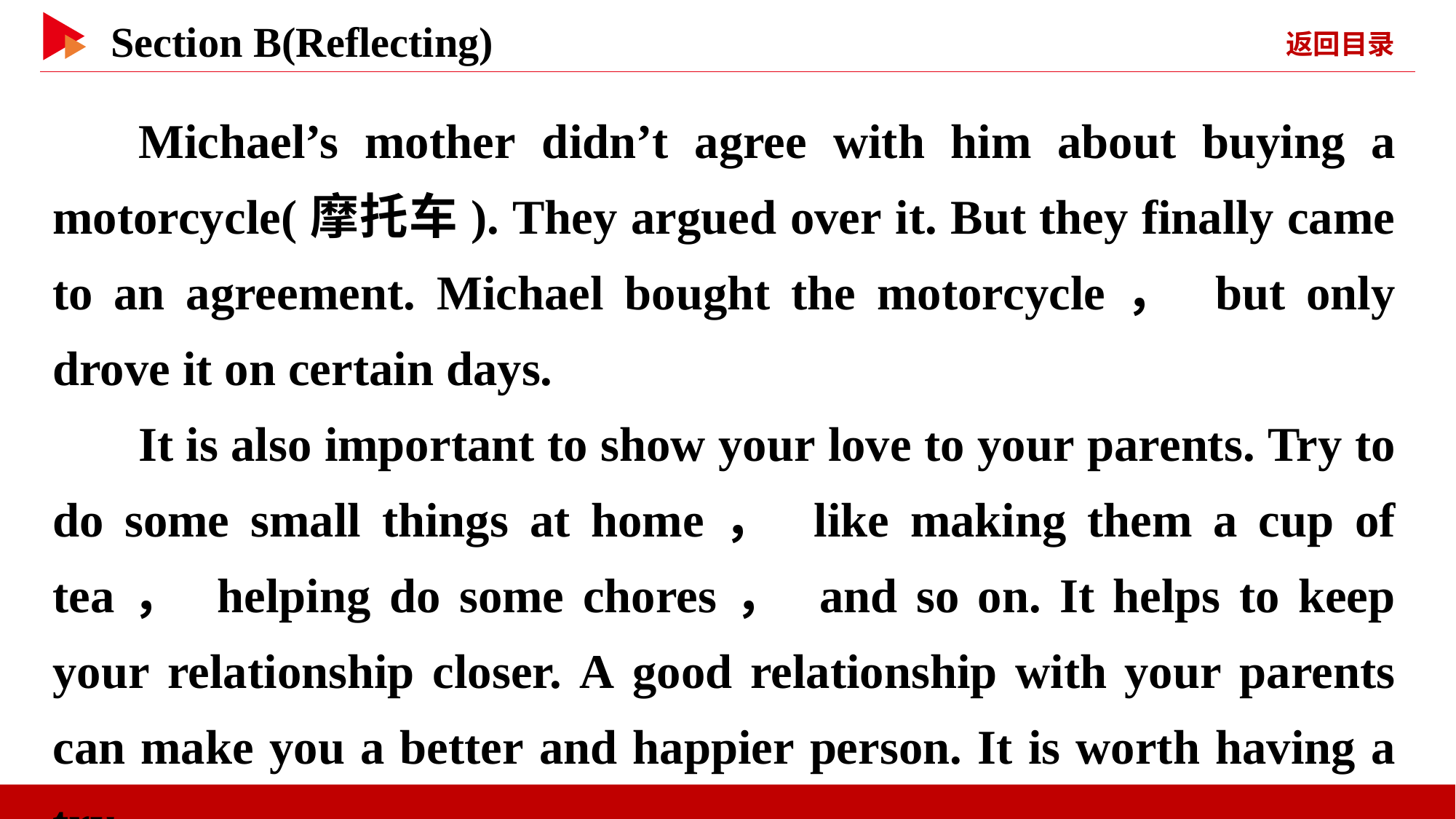

Michael’s mother didn’t agree with him about buying a motorcycle(摩托车). They argued over it. But they finally came to an agreement. Michael bought the motorcycle， but only drove it on certain days.
It is also important to show your love to your parents. Try to do some small things at home， like making them a cup of tea， helping do some chores， and so on. It helps to keep your relationship closer. A good relationship with your parents can make you a better and happier person. It is worth having a try.